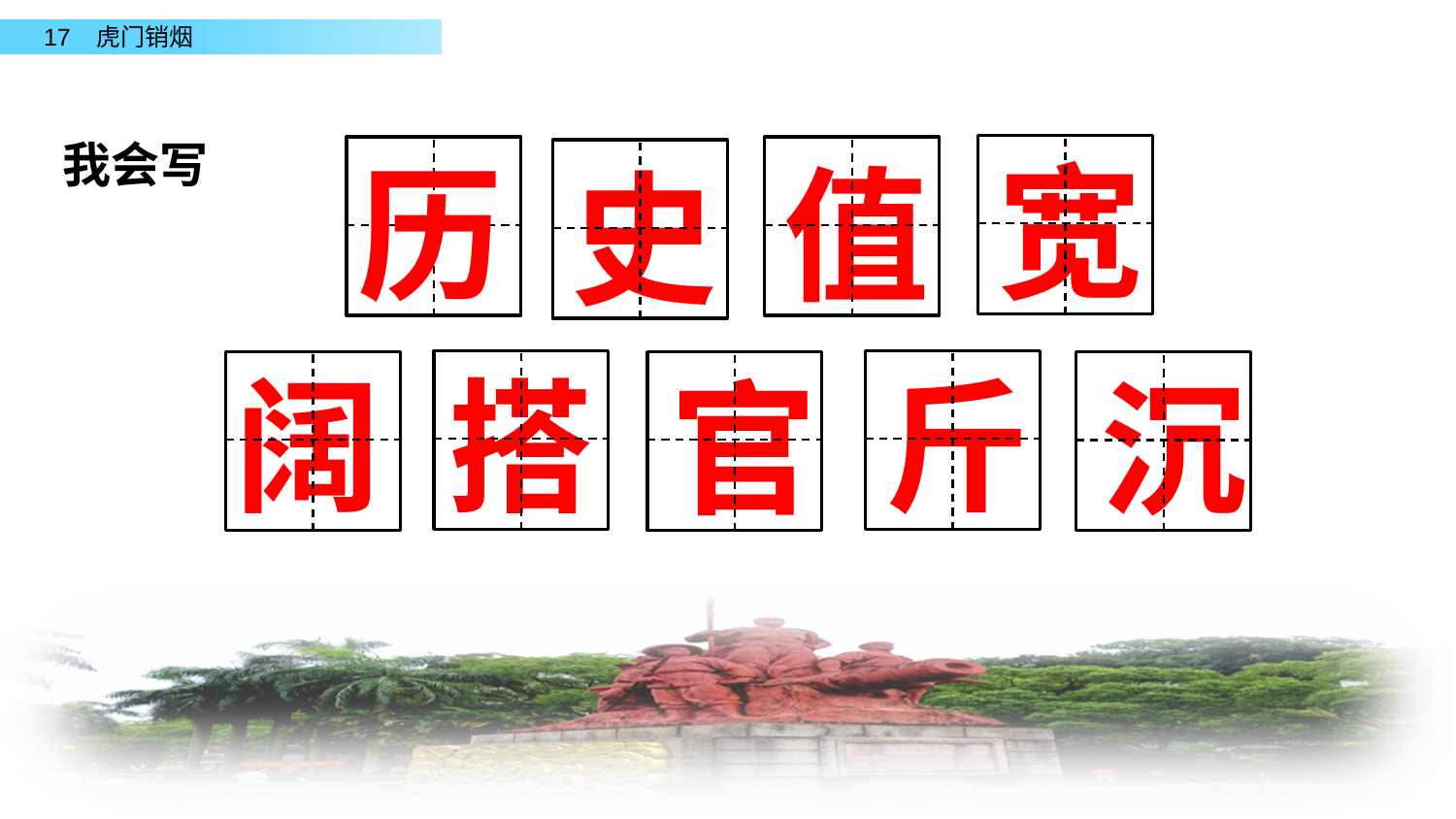

我会写

宽

历
值

史
阔
斤
搭

官
沉